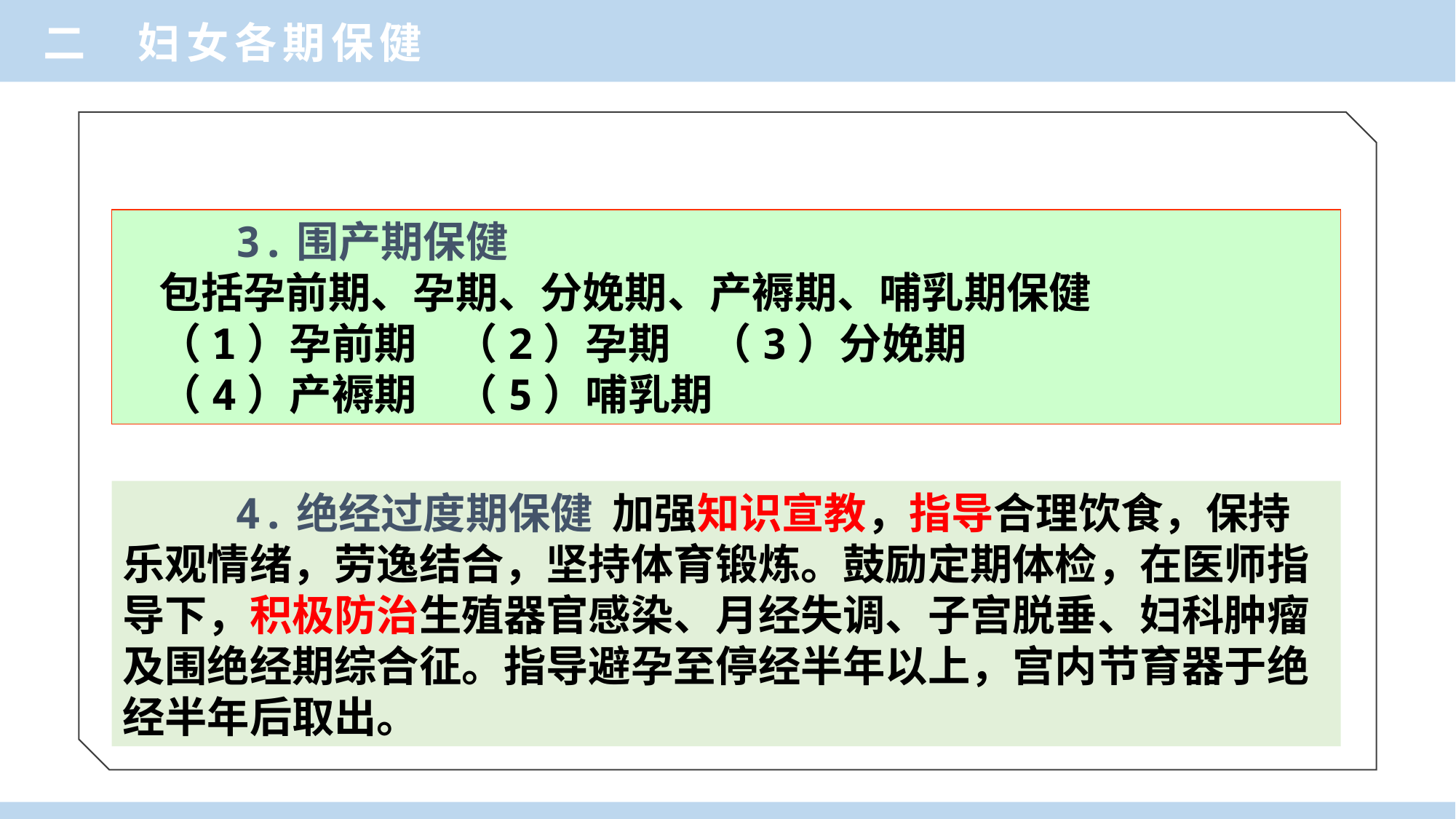

二   妇女各期保健

   3.围产期保健
包括孕前期、孕期、分娩期、产褥期、哺乳期保健
（1）孕前期    （2）孕期    （3）分娩期
（4）产褥期    （5）哺乳期
   4.绝经过度期保健  加强知识宣教，指导合理饮食，保持乐观情绪，劳逸结合，坚持体育锻炼。鼓励定期体检，在医师指导下，积极防治生殖器官感染、月经失调、子宫脱垂、妇科肿瘤及围绝经期综合征。指导避孕至停经半年以上，宫内节育器于绝经半年后取出。